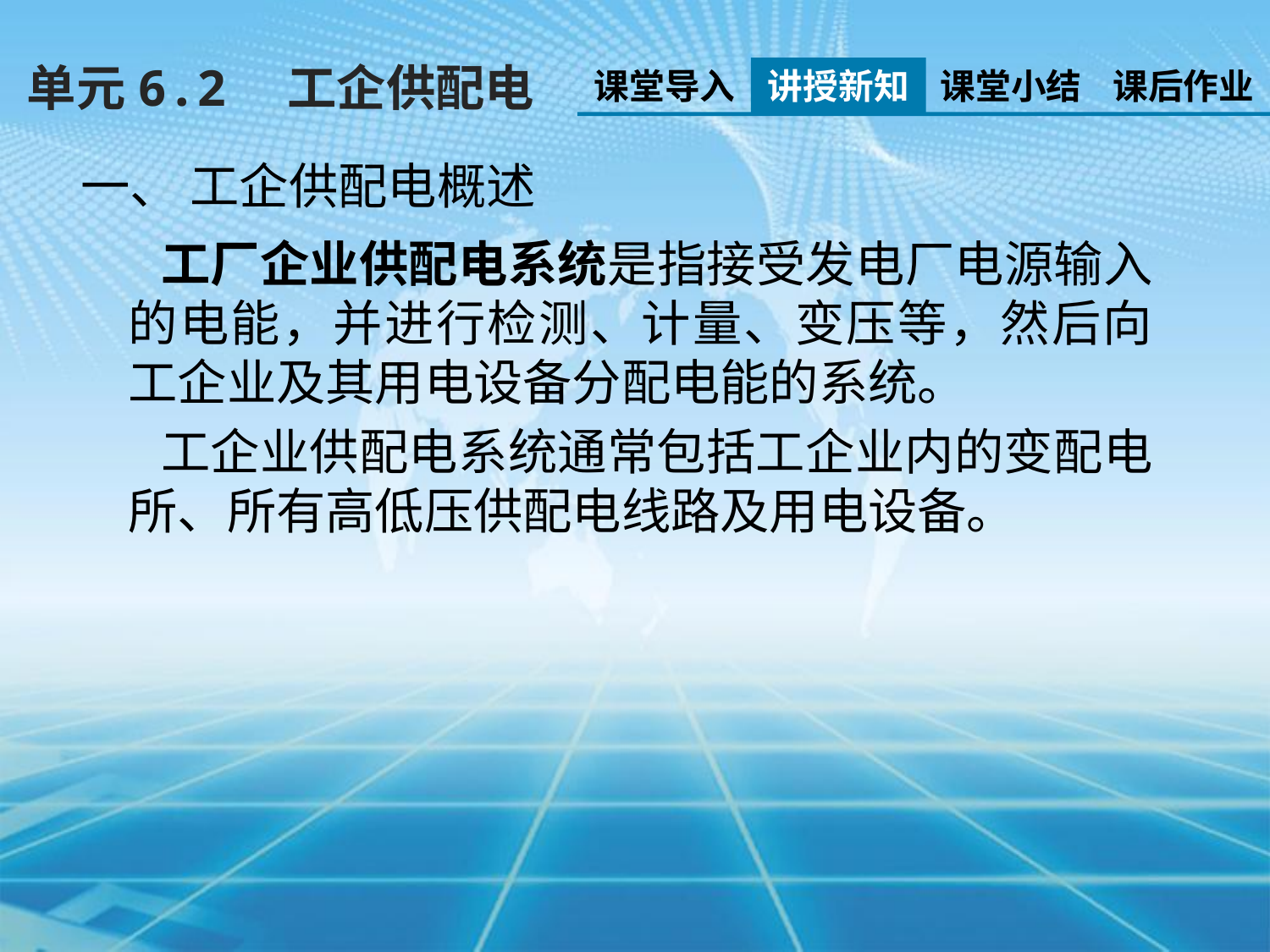

单元6.2　工企供配电
课堂导入
讲授新知
课堂小结
课后作业
一、 工企供配电概述
      工厂企业供配电系统是指接受发电厂电源输入的电能，并进行检测、计量、变压等，然后向工企业及其用电设备分配电能的系统。
      工企业供配电系统通常包括工企业内的变配电所、所有高低压供配电线路及用电设备。